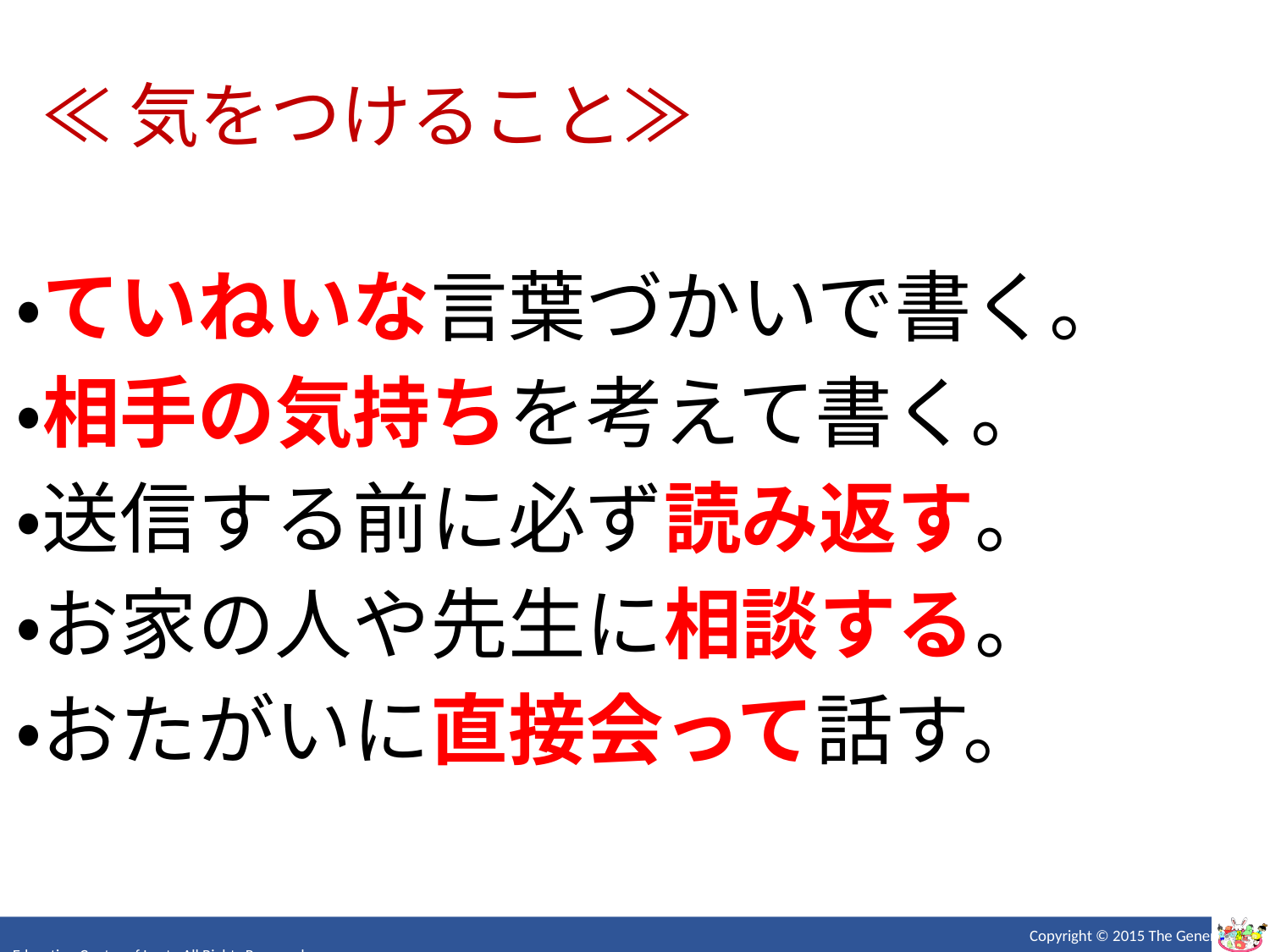

≪気をつけること≫
・ていねいな言葉づかいで書く。
・相手の気持ちを考えて書く。
・送信する前に必ず読み返す。
・お家の人や先生に相談する。
・おたがいに直接会って話す。